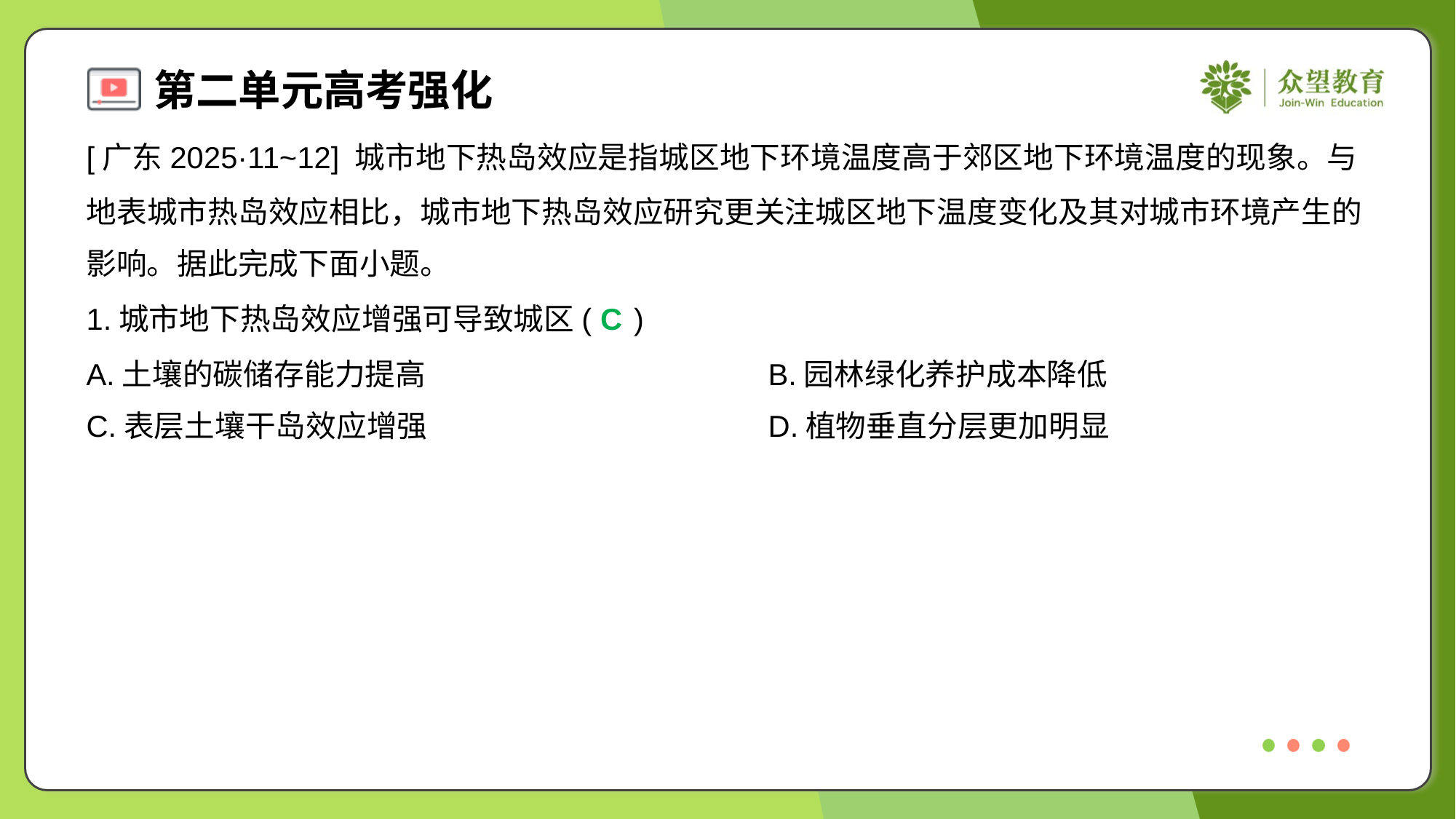

[广东2025·11~12] 城市地下热岛效应是指城区地下环境温度高于郊区地下环境温度的现象。与
地表城市热岛效应相比，城市地下热岛效应研究更关注城区地下温度变化及其对城市环境产生的
影响。据此完成下面小题。
1.城市地下热岛效应增强可导致城区(     )
C
A.土壤的碳储存能力提高	B.园林绿化养护成本降低
C.表层土壤干岛效应增强	D.植物垂直分层更加明显